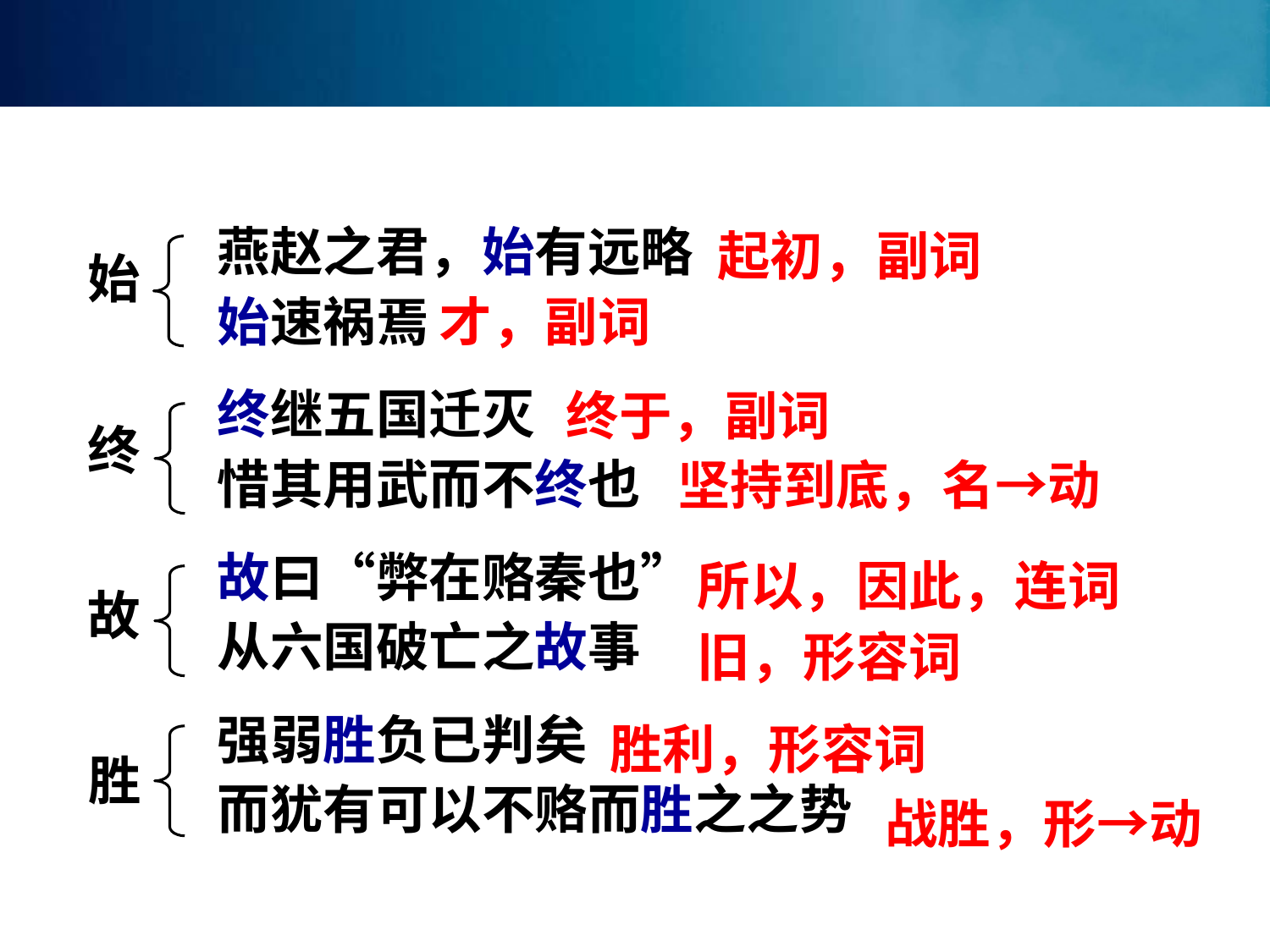

燕赵之君，始有远略
始速祸焉

终继五国迁灭
惜其用武而不终也

故曰“弊在赂秦也”
从六国破亡之故事

强弱胜负已判矣
而犹有可以不赂而胜之之势
起初，副词

始
才，副词
终于，副词

终
坚持到底，名→动
所以，因此，连词

故
旧，形容词
胜利，形容词

胜
战胜，形→动